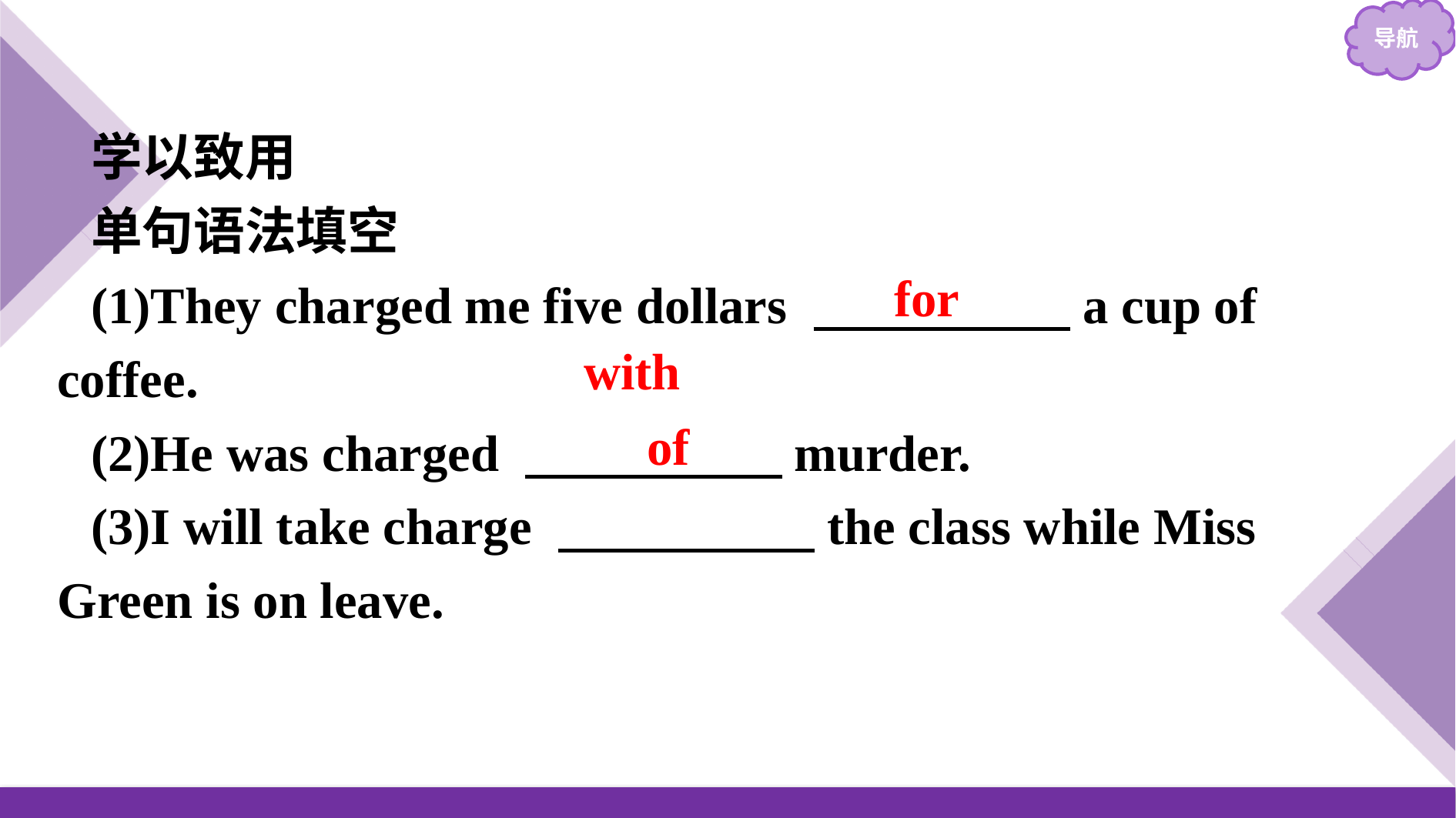

学以致用
单句语法填空
(1)They charged me five dollars 　　　　　a cup of coffee.
(2)He was charged 　　　　　murder.
(3)I will take charge 　　　　　the class while Miss Green is on leave.
for
with
of